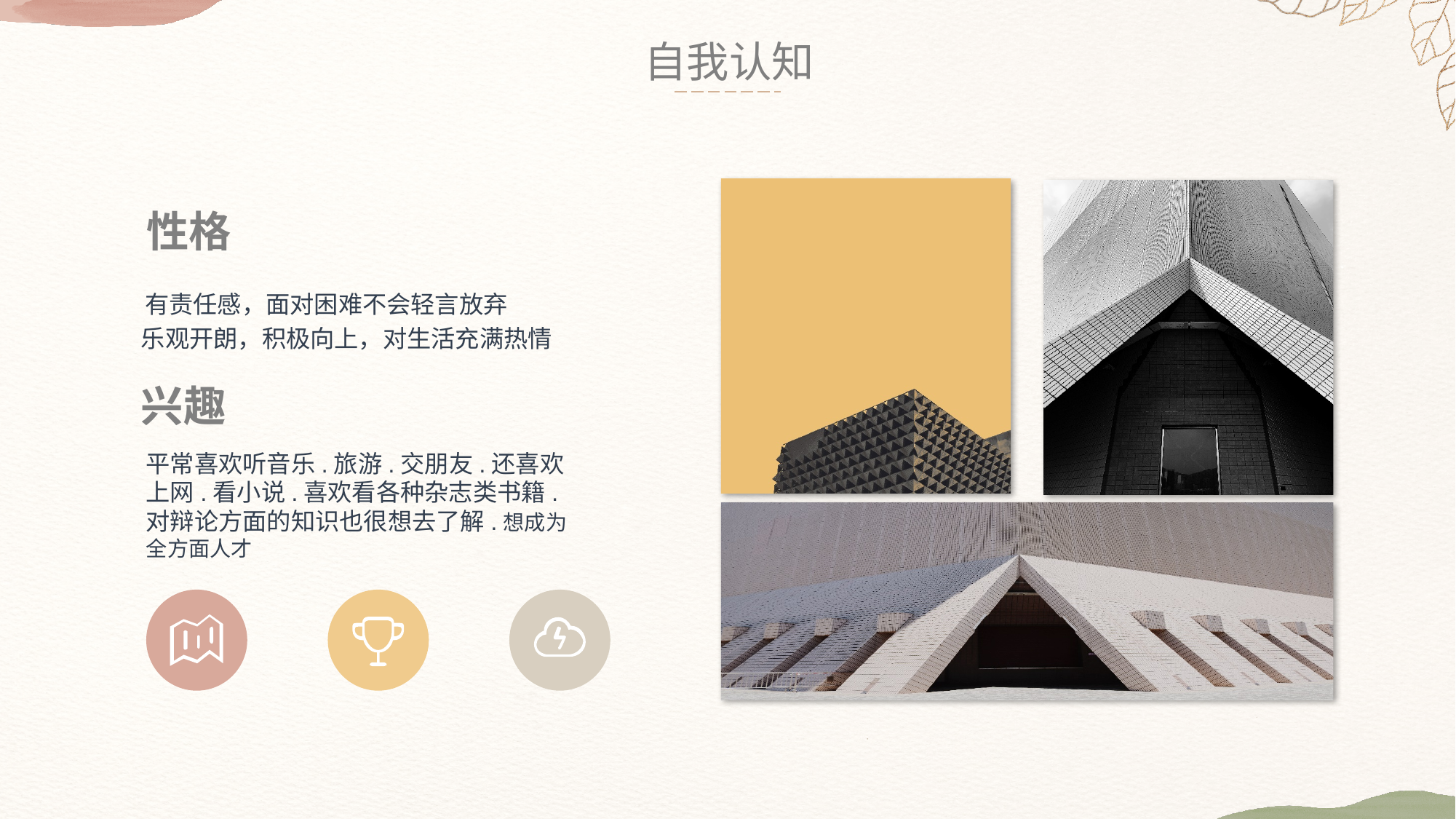

自我认知

性格
有责任感，面对困难不会轻言放弃
乐观开朗，积极向上，对生活充满热情
兴趣

平常喜欢听音乐.旅游.交朋友.还喜欢上网.看小说.喜欢看各种杂志类书籍.对辩论方面的知识也很想去了解.想成为全方面人才